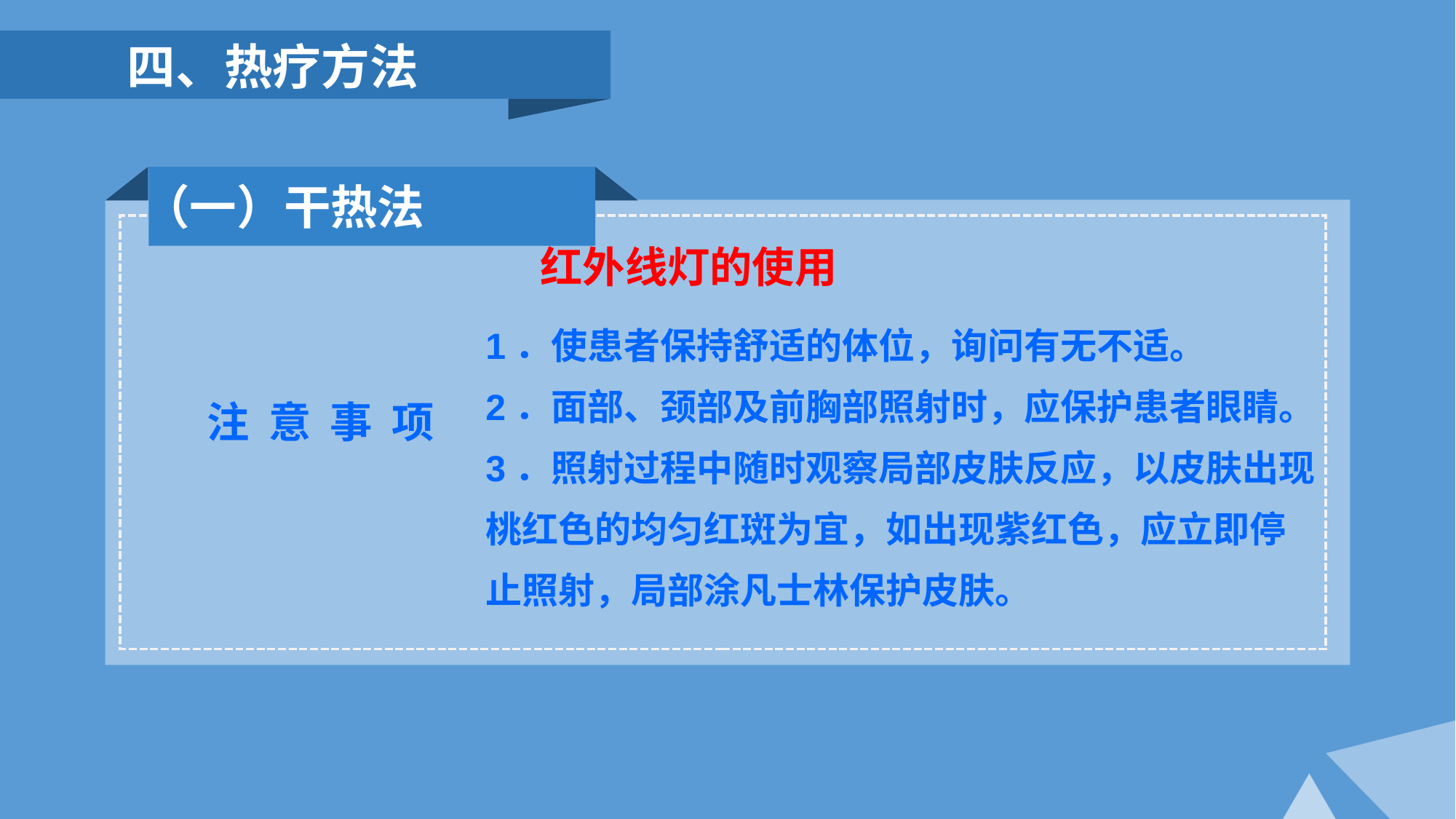

四、热疗方法

       （一）干热法

红外线灯的使用
1．使患者保持舒适的体位，询问有无不适。
2．面部、颈部及前胸部照射时，应保护患者眼睛。
3．照射过程中随时观察局部皮肤反应，以皮肤出现桃红色的均匀红斑为宜，如出现紫红色，应立即停止照射，局部涂凡士林保护皮肤。
   注  意  事  项